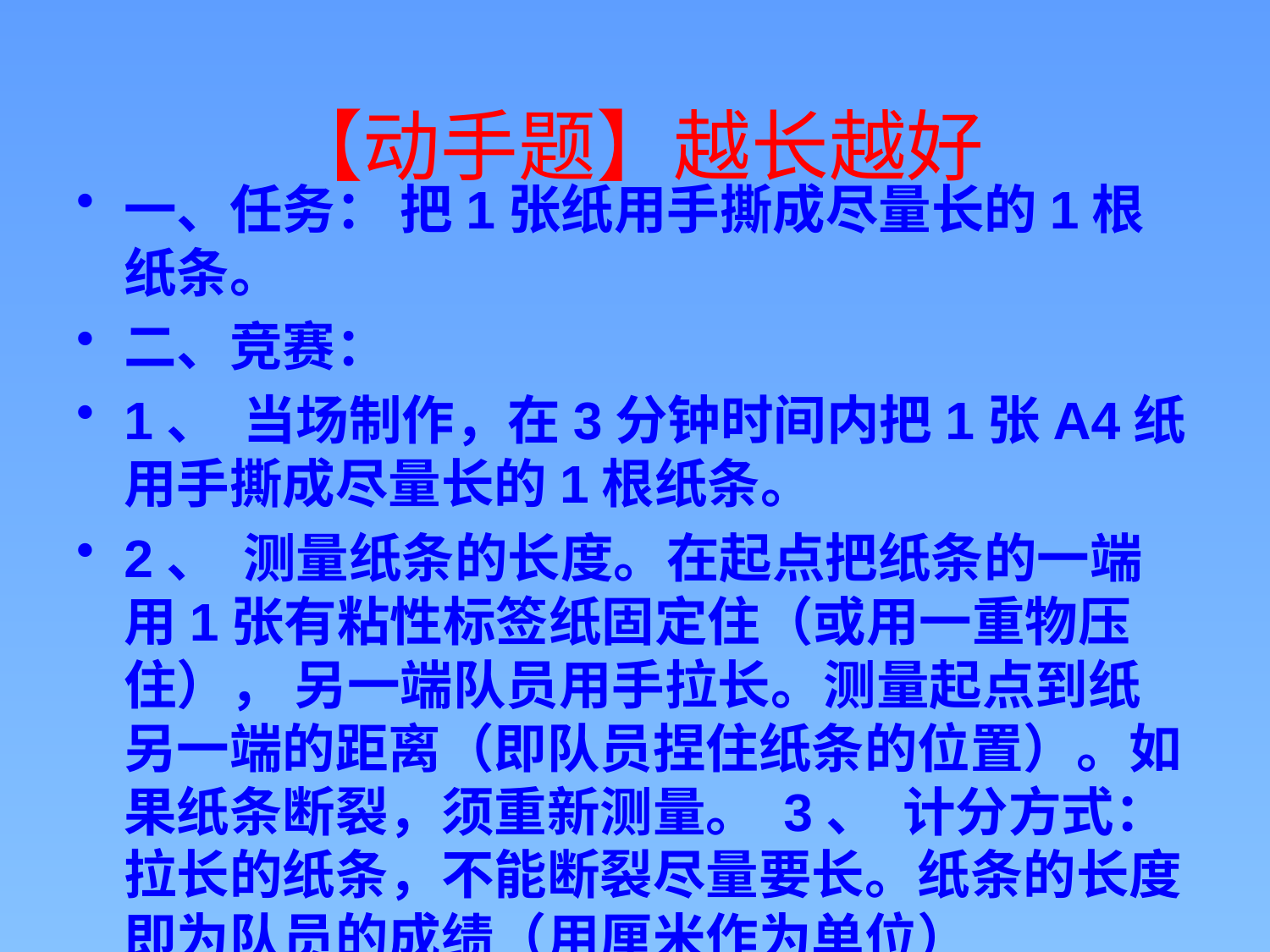

【动手题】越长越好
一、任务： 把1张纸用手撕成尽量长的1根纸条。
二、竞赛：
1、  当场制作，在3分钟时间内把1张A4纸用手撕成尽量长的1根纸条。
2、  测量纸条的长度。在起点把纸条的一端用1张有粘性标签纸固定住（或用一重物压住）， 另一端队员用手拉长。测量起点到纸另一端的距离（即队员捏住纸条的位置）。如果纸条断裂，须重新测量。 3、  计分方式：拉长的纸条，不能断裂尽量要长。纸条的长度即为队员的成绩（用厘米作为单位）